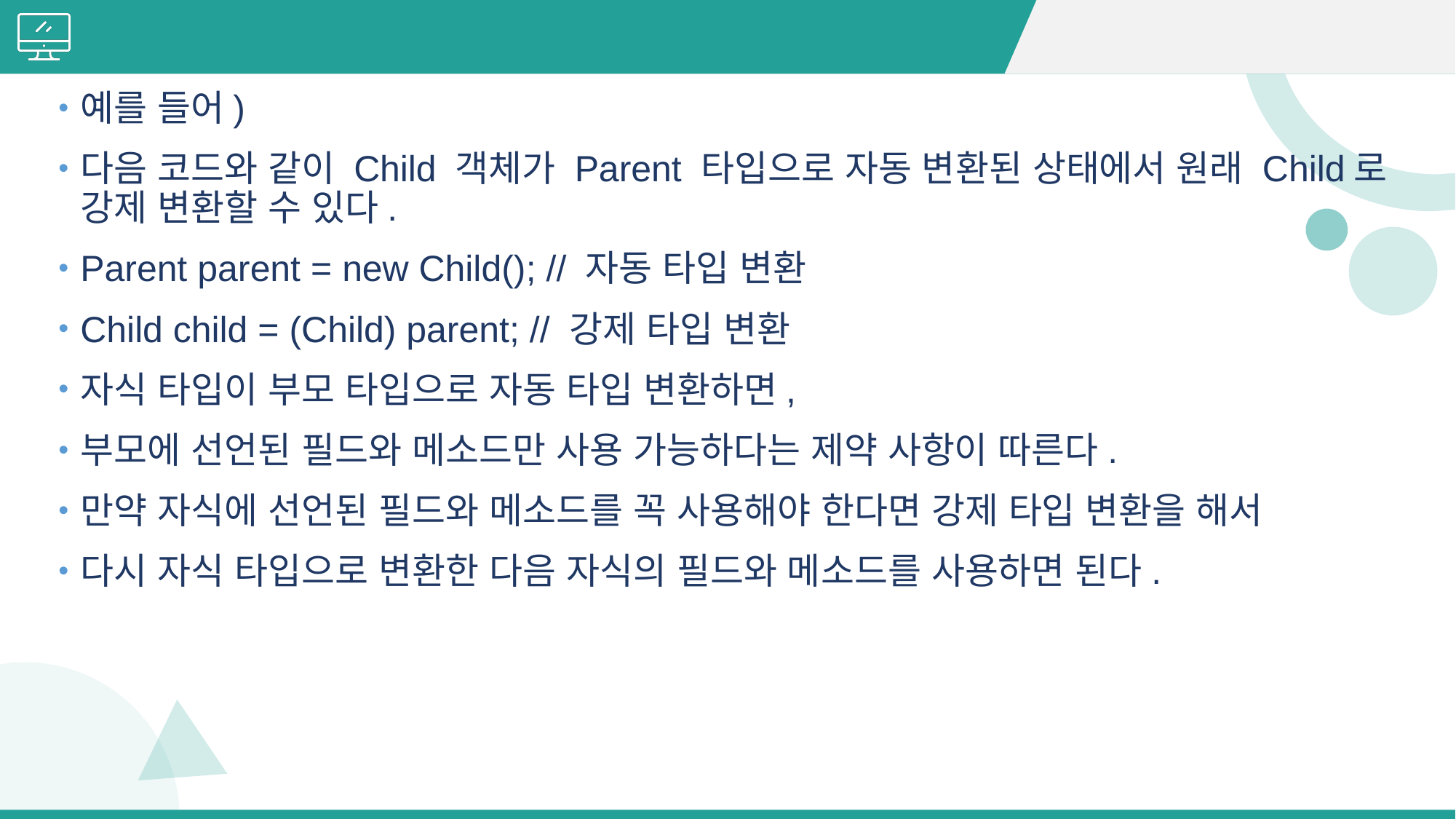

#
예를 들어)
다음 코드와 같이 Child 객체가 Parent 타입으로 자동 변환된 상태에서 원래 Child로 강제 변환할 수 있다.
Parent parent = new Child(); // 자동 타입 변환
Child child = (Child) parent; // 강제 타입 변환
자식 타입이 부모 타입으로 자동 타입 변환하면,
부모에 선언된 필드와 메소드만 사용 가능하다는 제약 사항이 따른다.
만약 자식에 선언된 필드와 메소드를 꼭 사용해야 한다면 강제 타입 변환을 해서
다시 자식 타입으로 변환한 다음 자식의 필드와 메소드를 사용하면 된다.